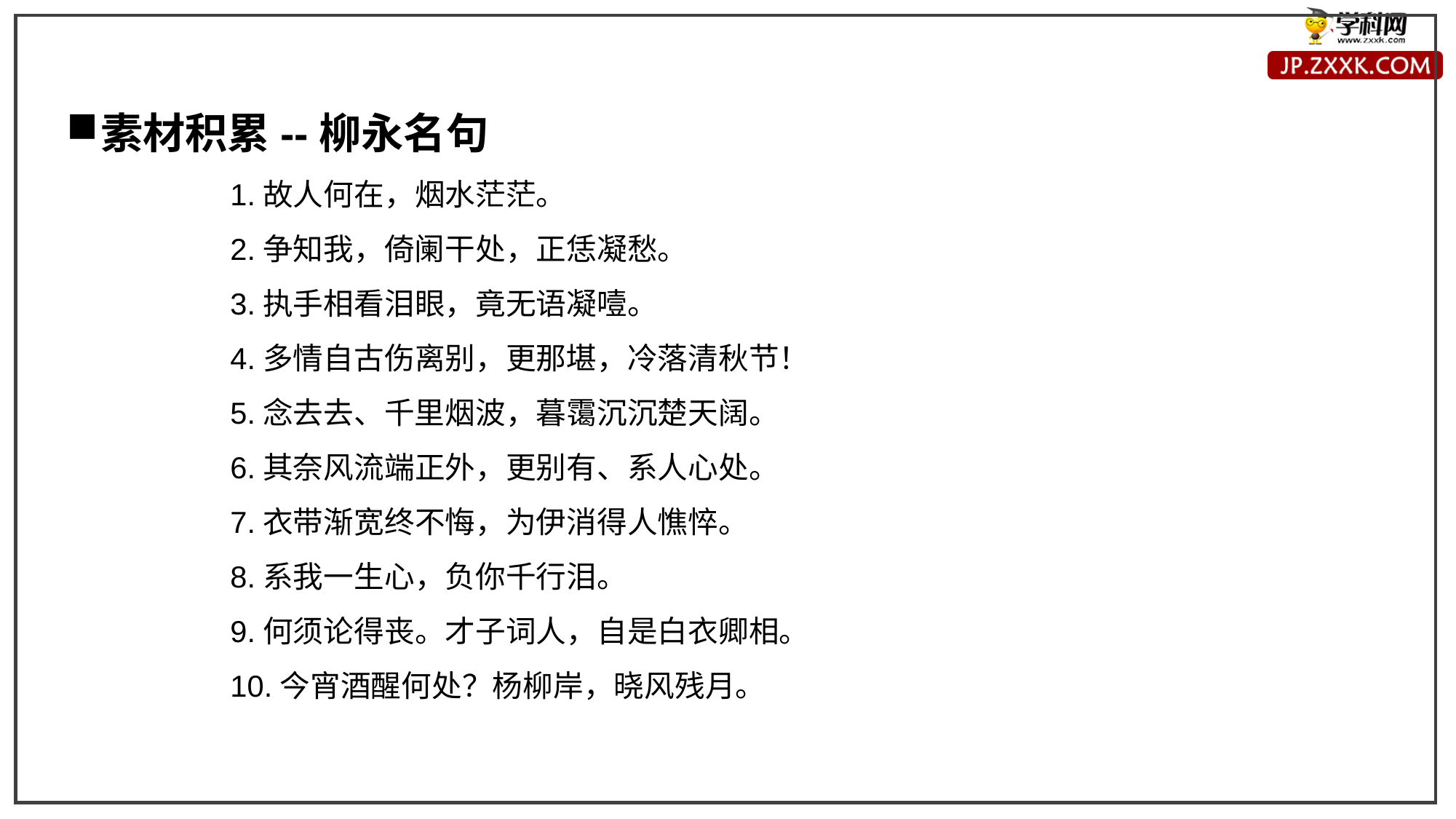

素材积累--柳永名句
1.故人何在，烟水茫茫。
2.争知我，倚阑干处，正恁凝愁。
3.执手相看泪眼，竟无语凝噎。
4.多情自古伤离别，更那堪，冷落清秋节！
5.念去去、千里烟波，暮霭沉沉楚天阔。
6.其奈风流端正外，更别有、系人心处。
7.衣带渐宽终不悔，为伊消得人憔悴。
8.系我一生心，负你千行泪。
9.何须论得丧。才子词人，自是白衣卿相。
10.今宵酒醒何处？杨柳岸，晓风残月。